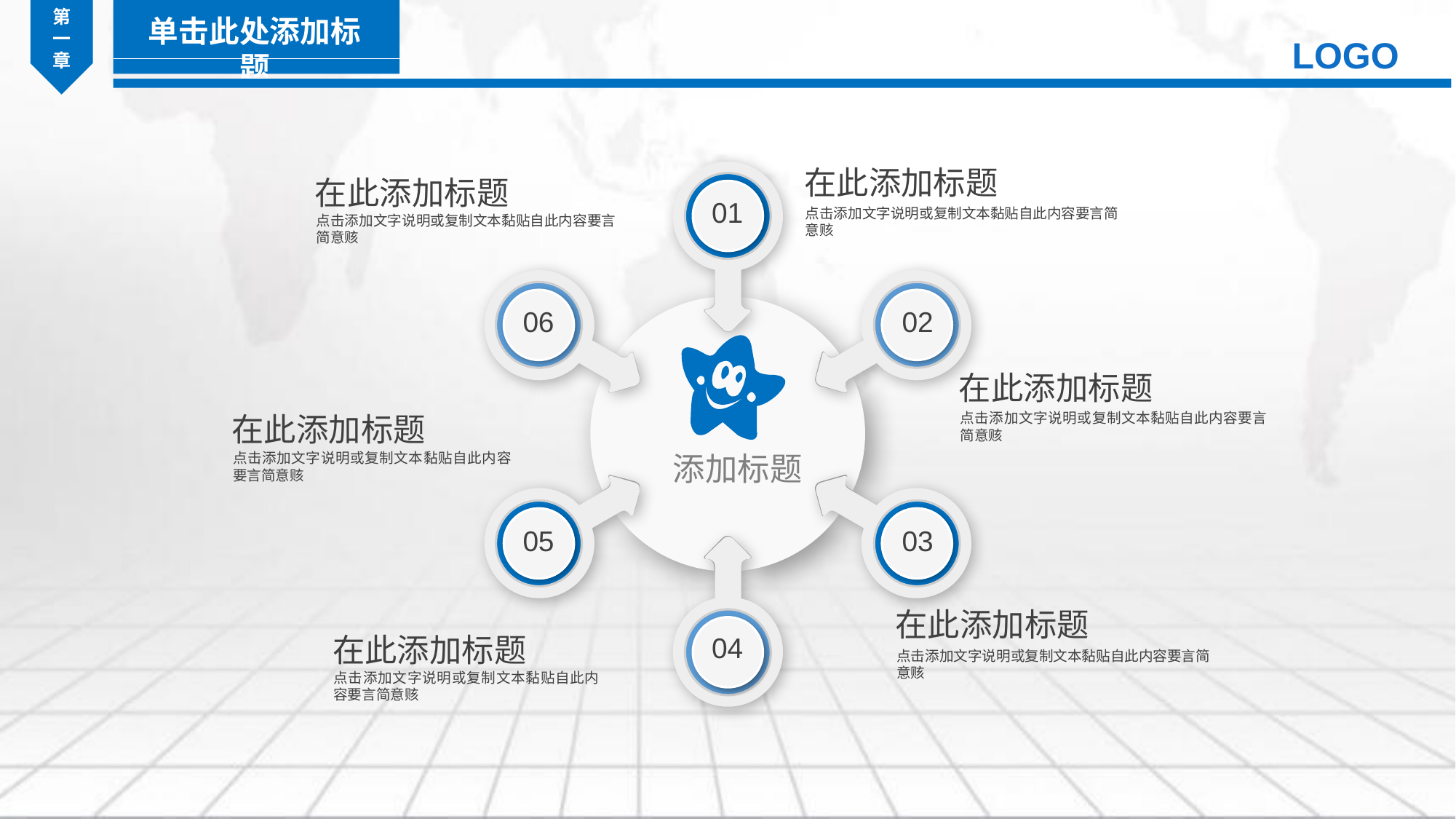

第
一
章
单击此处添加标题

LOGO

在此添加标题
点击添加文字说明或复制文本黏贴自此内容要言简意赅

01
在此添加标题
点击添加文字说明或复制文本黏贴自此内容要言简意赅

02

06

在此添加标题
点击添加文字说明或复制文本黏贴自此内容要言简意赅
在此添加标题
点击添加文字说明或复制文本黏贴自此内容要言简意赅
添加标题

05

03

04
在此添加标题
点击添加文字说明或复制文本黏贴自此内容要言简意赅
在此添加标题
点击添加文字说明或复制文本黏贴自此内容要言简意赅